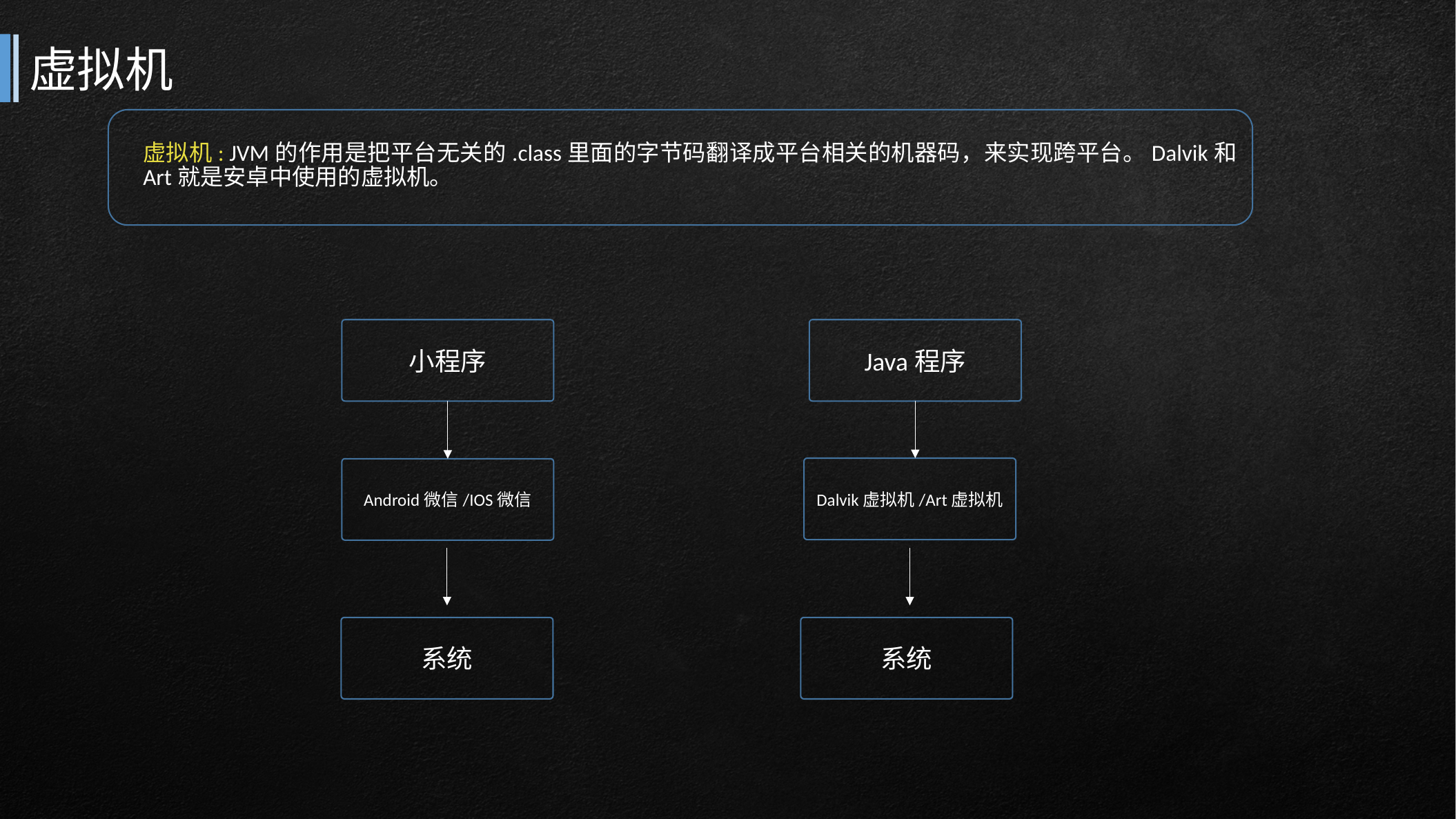

# 虚拟机

虚拟机: JVM的作用是把平台无关的.class里面的字节码翻译成平台相关的机器码，来实现跨平台。Dalvik和Art就是安卓中使用的虚拟机。
小程序
Java程序
Dalvik虚拟机/Art虚拟机
Android微信/IOS微信
系统
系统